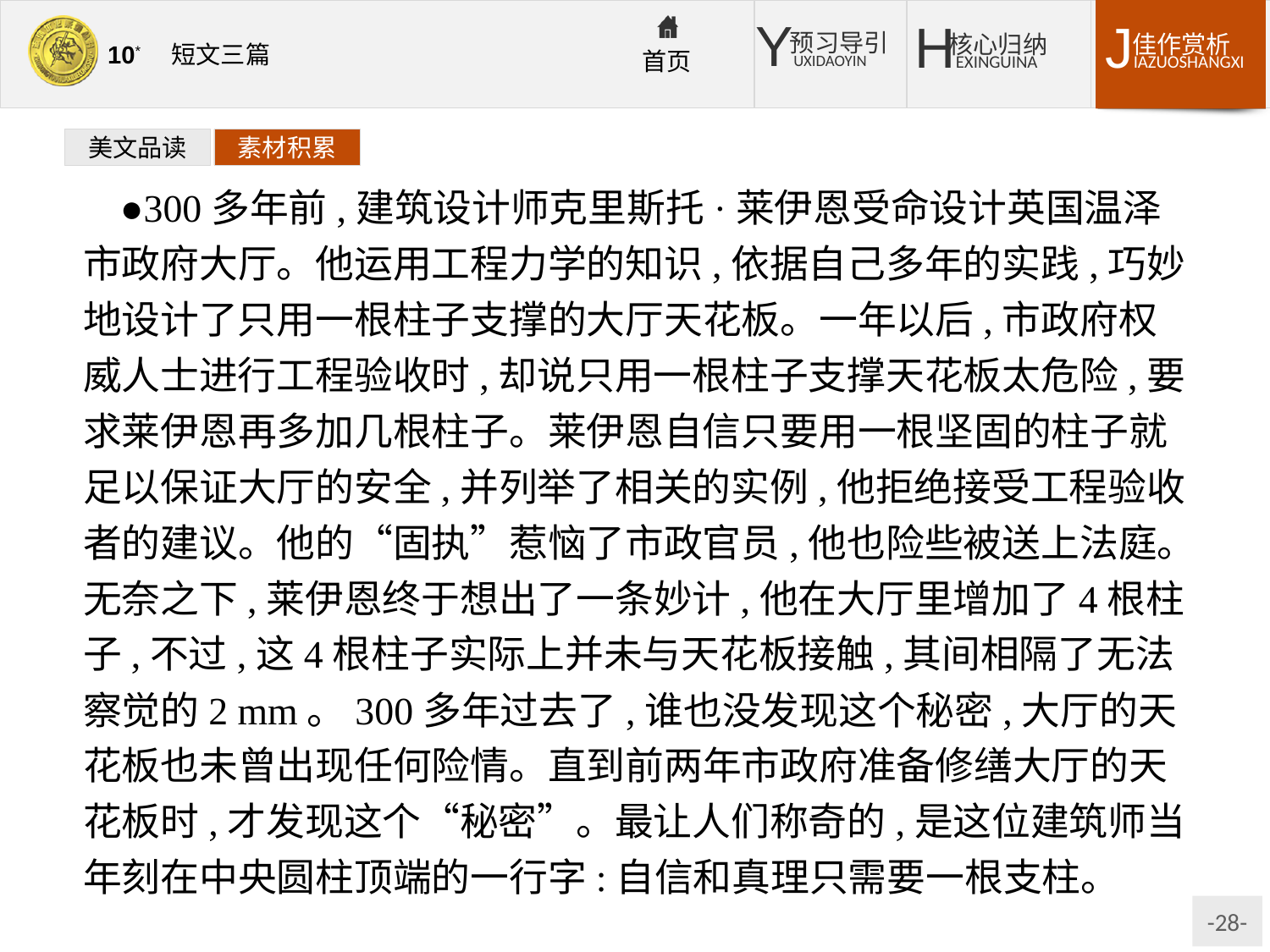

美文品读
素材积累
●300多年前,建筑设计师克里斯托·莱伊恩受命设计英国温泽市政府大厅。他运用工程力学的知识,依据自己多年的实践,巧妙地设计了只用一根柱子支撑的大厅天花板。一年以后,市政府权威人士进行工程验收时,却说只用一根柱子支撑天花板太危险,要求莱伊恩再多加几根柱子。莱伊恩自信只要用一根坚固的柱子就足以保证大厅的安全,并列举了相关的实例,他拒绝接受工程验收者的建议。他的“固执”惹恼了市政官员,他也险些被送上法庭。无奈之下,莱伊恩终于想出了一条妙计,他在大厅里增加了4根柱子,不过,这4根柱子实际上并未与天花板接触,其间相隔了无法察觉的2 mm。300多年过去了,谁也没发现这个秘密,大厅的天花板也未曾出现任何险情。直到前两年市政府准备修缮大厅的天花板时,才发现这个“秘密”。最让人们称奇的,是这位建筑师当年刻在中央圆柱顶端的一行字:自信和真理只需要一根支柱。